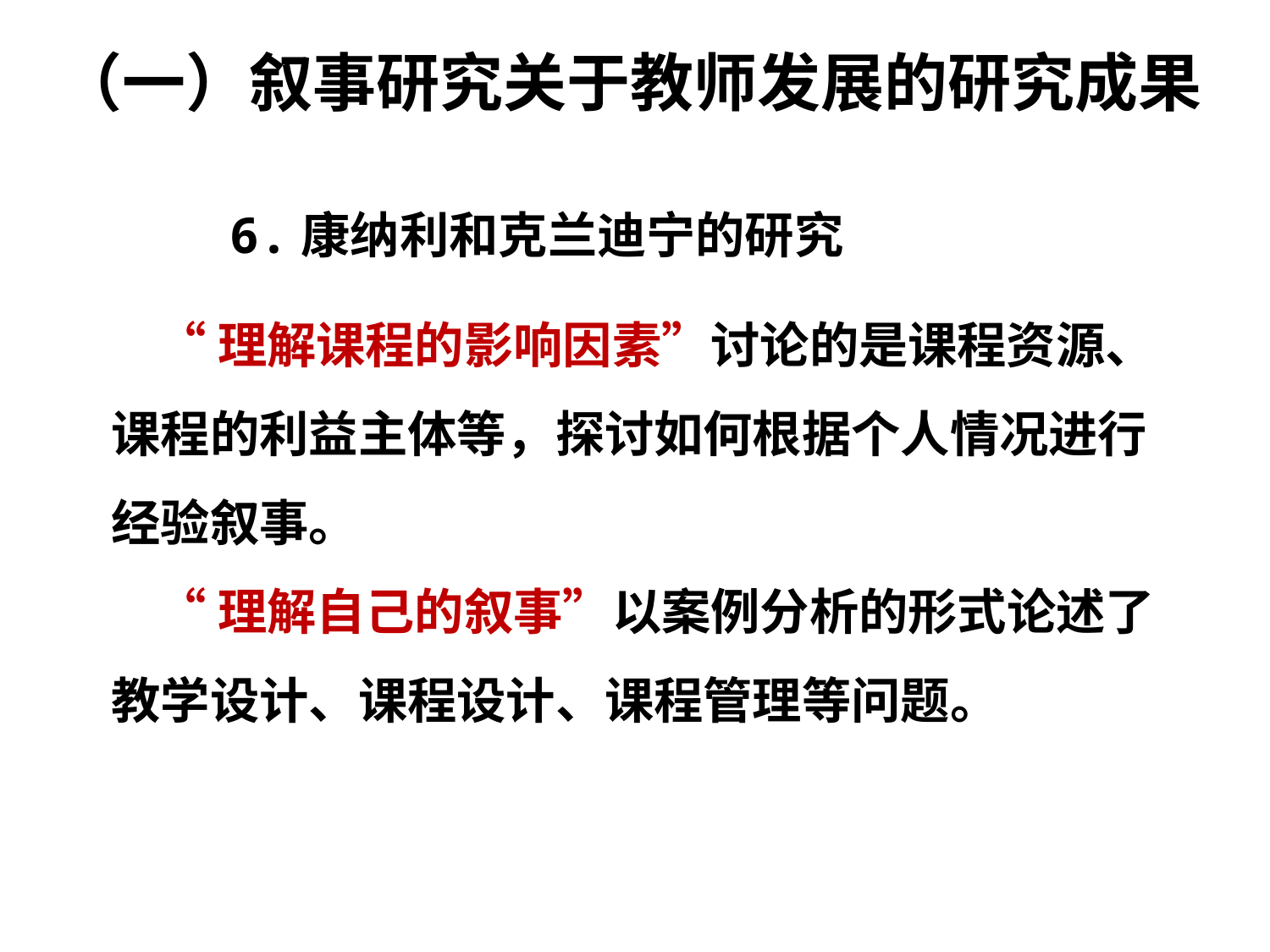

（一）叙事研究关于教师发展的研究成果
    6.康纳利和克兰迪宁的研究
    “理解课程的影响因素”讨论的是课程资源、课程的利益主体等，探讨如何根据个人情况进行经验叙事。
    “理解自己的叙事”以案例分析的形式论述了教学设计、课程设计、课程管理等问题。